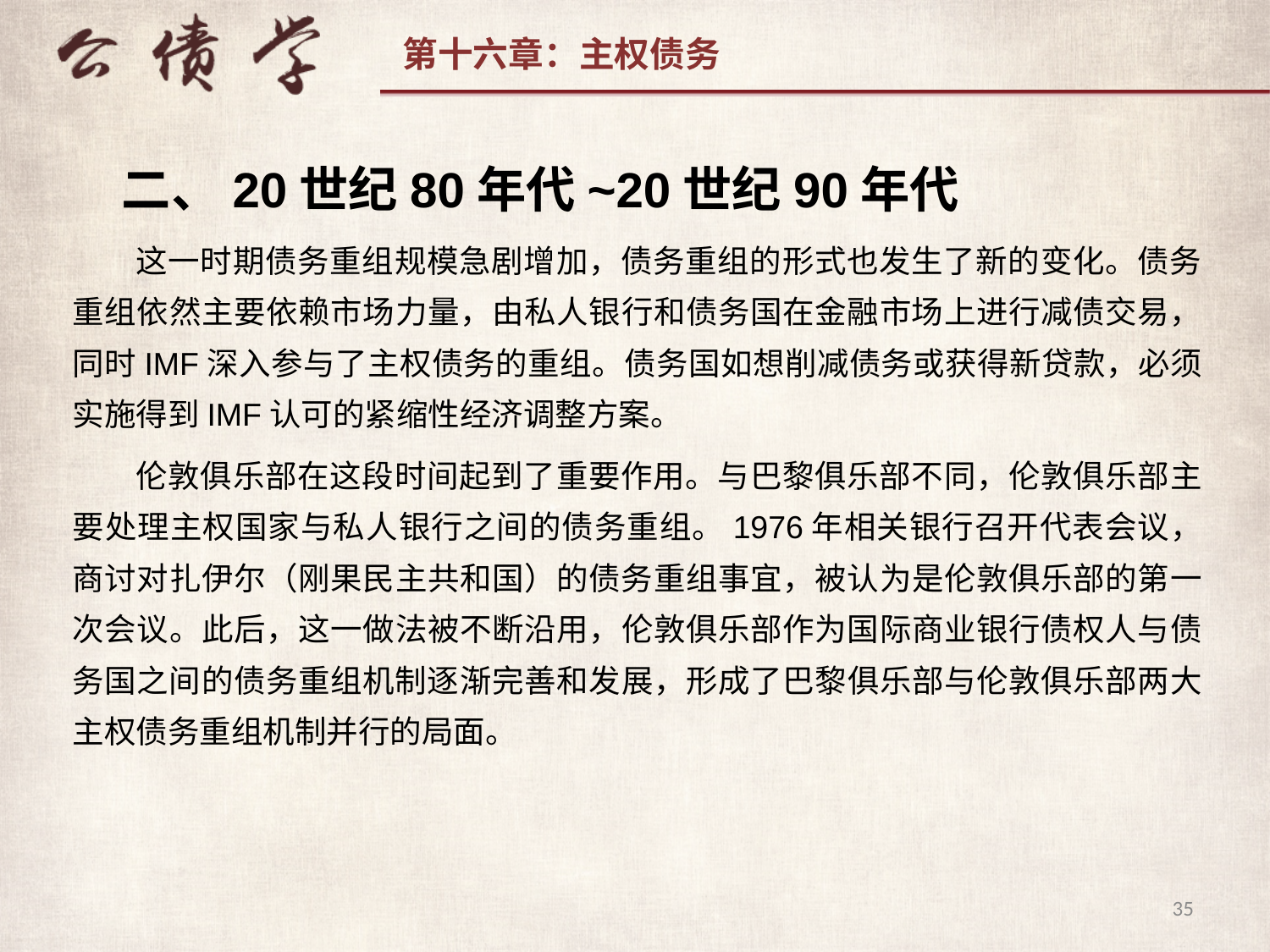

二、20世纪80年代~20世纪90年代
这一时期债务重组规模急剧增加，债务重组的形式也发生了新的变化。债务重组依然主要依赖市场力量，由私人银行和债务国在金融市场上进行减债交易，同时IMF深入参与了主权债务的重组。债务国如想削减债务或获得新贷款，必须实施得到IMF认可的紧缩性经济调整方案。
伦敦俱乐部在这段时间起到了重要作用。与巴黎俱乐部不同，伦敦俱乐部主要处理主权国家与私人银行之间的债务重组。1976年相关银行召开代表会议，商讨对扎伊尔（刚果民主共和国）的债务重组事宜，被认为是伦敦俱乐部的第一次会议。此后，这一做法被不断沿用，伦敦俱乐部作为国际商业银行债权人与债务国之间的债务重组机制逐渐完善和发展，形成了巴黎俱乐部与伦敦俱乐部两大主权债务重组机制并行的局面。
35